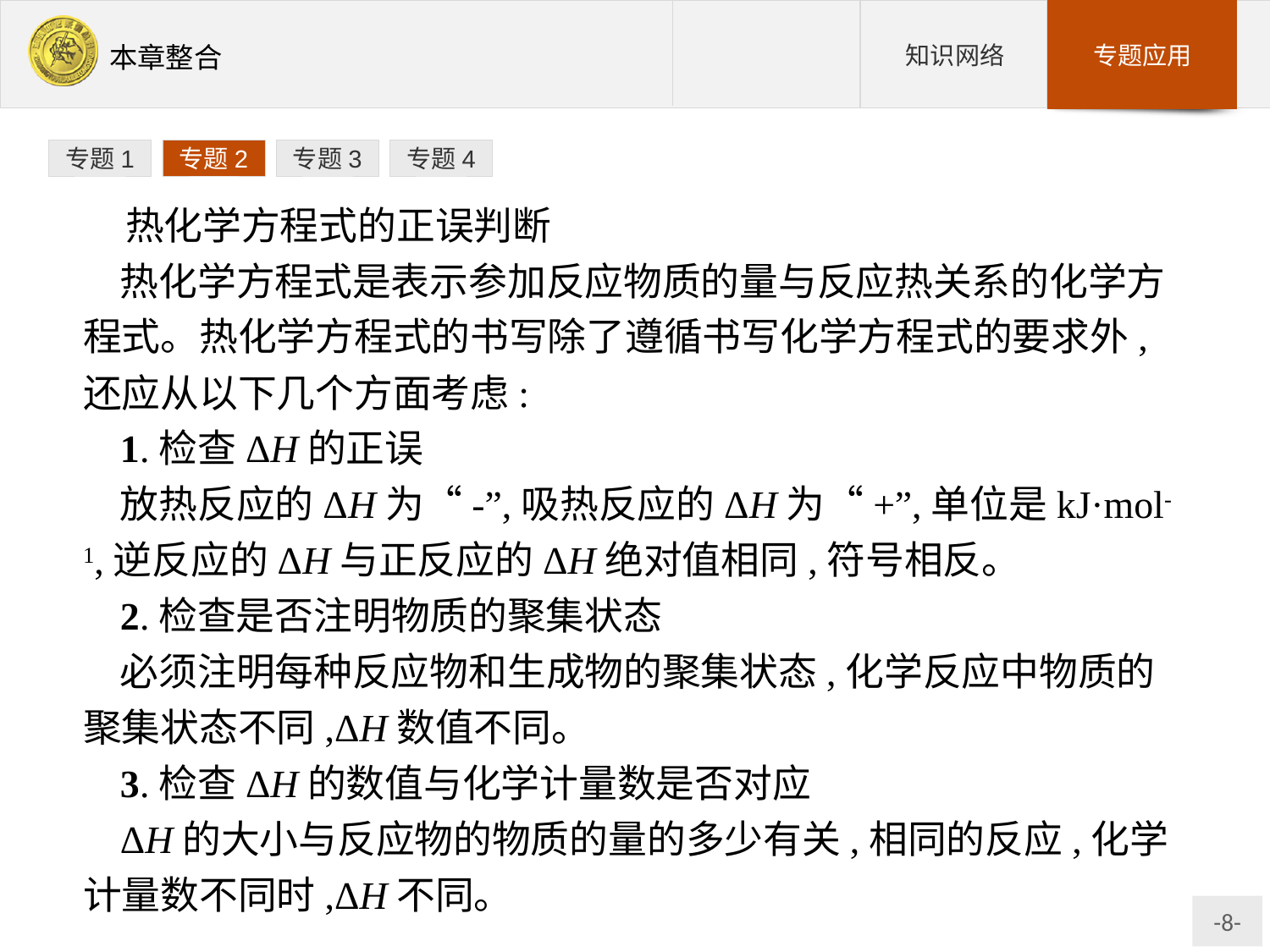

专题1
专题2
专题3
专题4
热化学方程式的正误判断
热化学方程式是表示参加反应物质的量与反应热关系的化学方程式。热化学方程式的书写除了遵循书写化学方程式的要求外,还应从以下几个方面考虑:
1.检查ΔH的正误
放热反应的ΔH为“-”,吸热反应的ΔH为“+”,单位是kJ·mol-1,逆反应的ΔH与正反应的ΔH绝对值相同,符号相反。
2.检查是否注明物质的聚集状态
必须注明每种反应物和生成物的聚集状态,化学反应中物质的聚集状态不同,ΔH数值不同。
3.检查ΔH的数值与化学计量数是否对应
ΔH的大小与反应物的物质的量的多少有关,相同的反应,化学计量数不同时,ΔH不同。